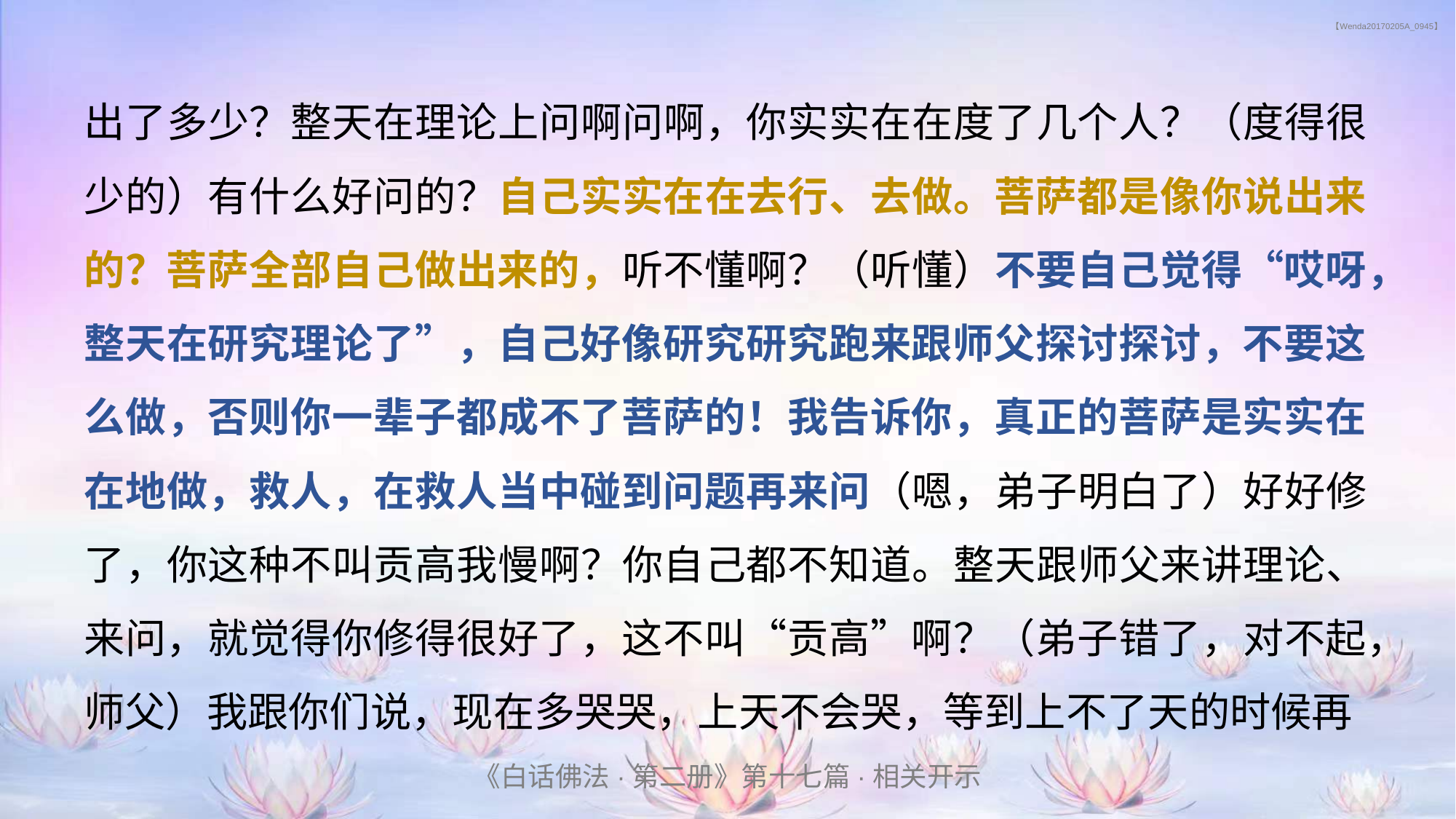

# 【Wenda20170205A_0945】
出了多少？整天在理论上问啊问啊，你实实在在度了几个人？（度得很少的）有什么好问的？自己实实在在去行、去做。菩萨都是像你说出来的？菩萨全部自己做出来的，听不懂啊？（听懂）不要自己觉得“哎呀，整天在研究理论了”，自己好像研究研究跑来跟师父探讨探讨，不要这么做，否则你一辈子都成不了菩萨的！我告诉你，真正的菩萨是实实在在地做，救人，在救人当中碰到问题再来问（嗯，弟子明白了）好好修了，你这种不叫贡高我慢啊？你自己都不知道。整天跟师父来讲理论、来问，就觉得你修得很好了，这不叫“贡高”啊？（弟子错了，对不起，师父）我跟你们说，现在多哭哭，上天不会哭，等到上不了天的时候再
《白话佛法·第二册》第十七篇·相关开示